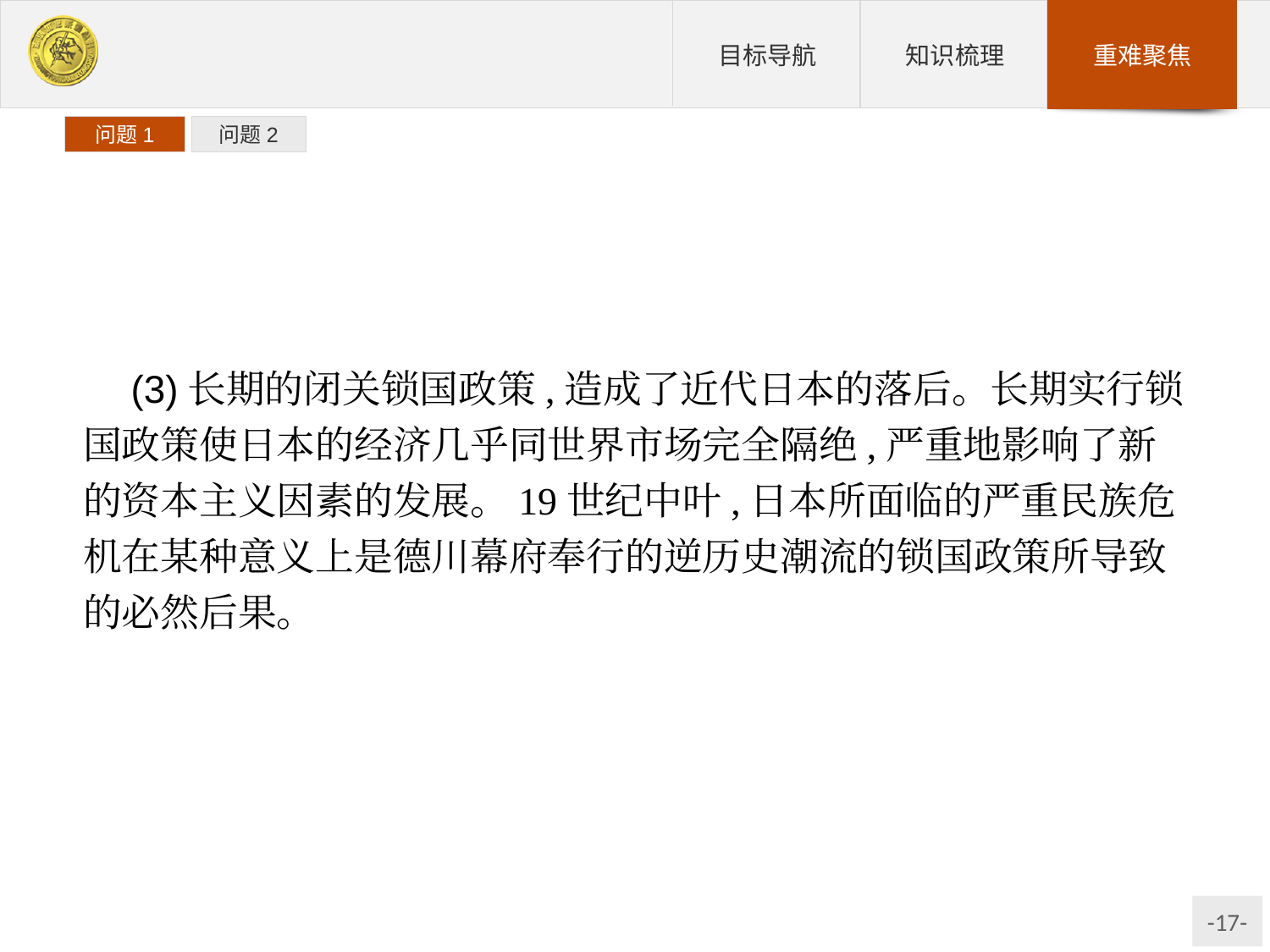

问题1
问题2
 (3)长期的闭关锁国政策,造成了近代日本的落后。长期实行锁国政策使日本的经济几乎同世界市场完全隔绝,严重地影响了新的资本主义因素的发展。19世纪中叶,日本所面临的严重民族危机在某种意义上是德川幕府奉行的逆历史潮流的锁国政策所导致的必然后果。